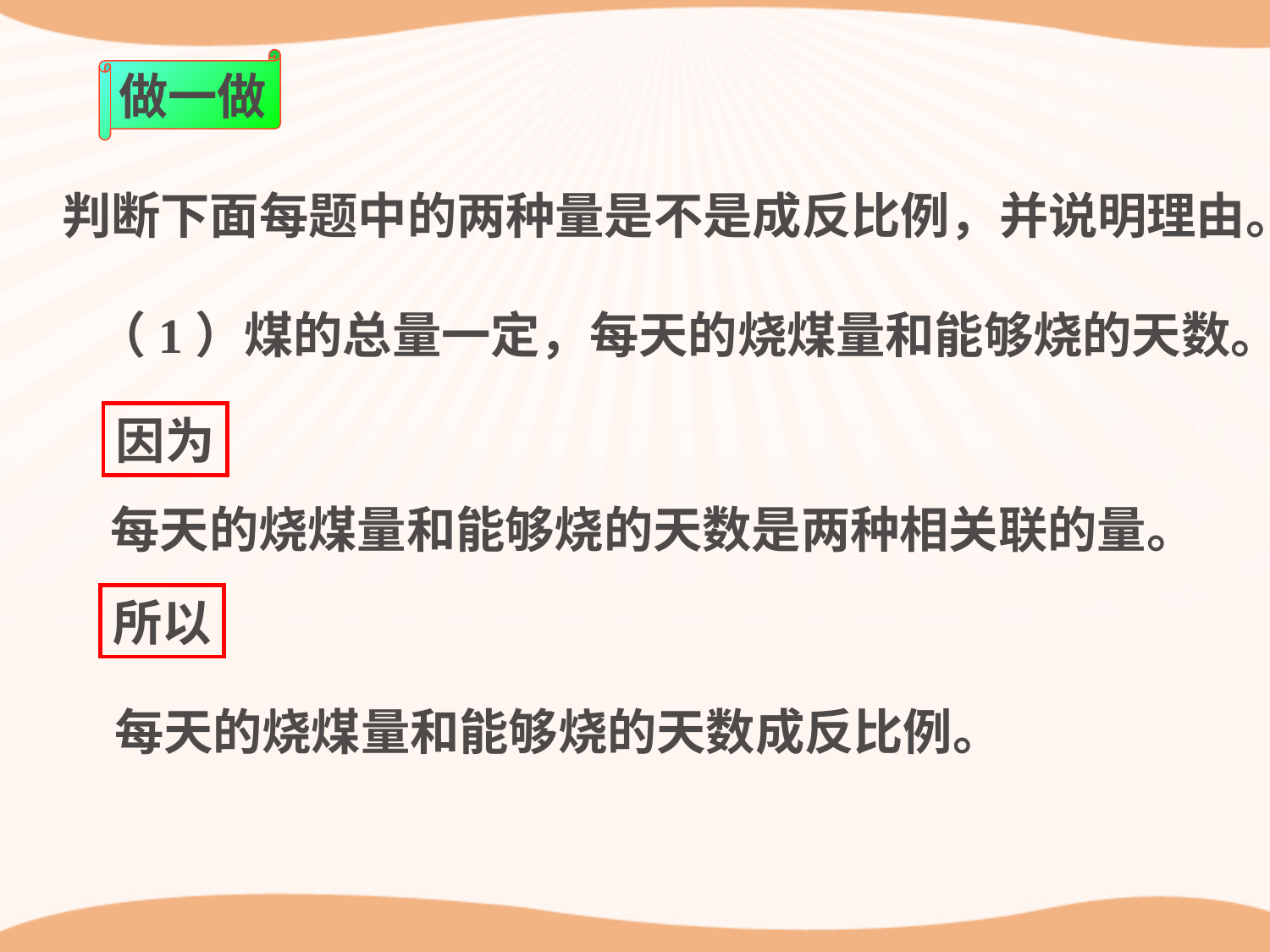

做一做
判断下面每题中的两种量是不是成反比例，并说明理由。
（1）煤的总量一定，每天的烧煤量和能够烧的天数。
因为
每天的烧煤量和能够烧的天数是两种相关联的量。
所以
每天的烧煤量和能够烧的天数成反比例。